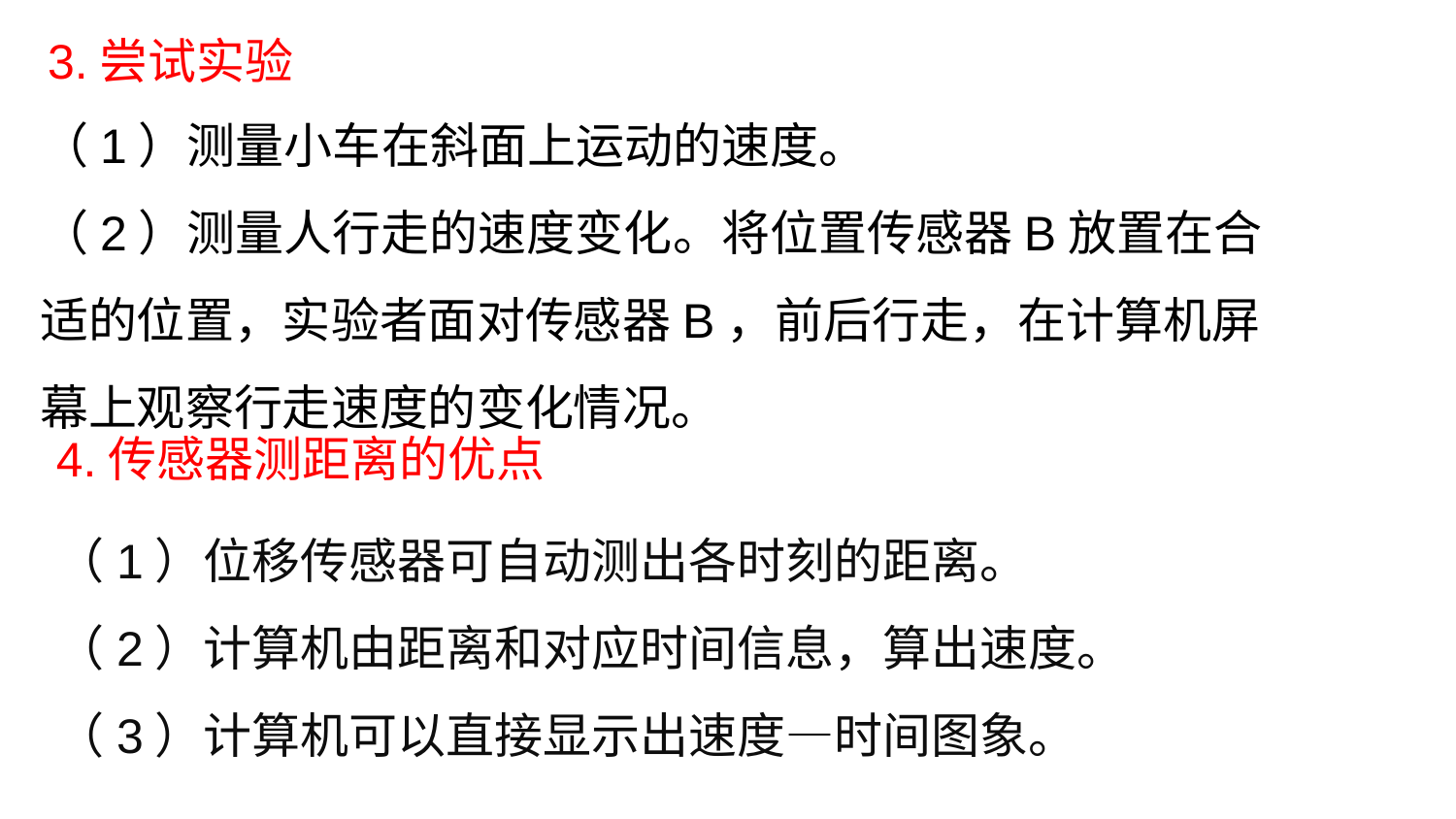

3.尝试实验
（1）测量小车在斜面上运动的速度。
（2）测量人行走的速度变化。将位置传感器B放置在合适的位置，实验者面对传感器B，前后行走，在计算机屏幕上观察行走速度的变化情况。
4.传感器测距离的优点
（1）位移传感器可自动测出各时刻的距离。
（2）计算机由距离和对应时间信息，算出速度。
（3）计算机可以直接显示出速度—时间图象。